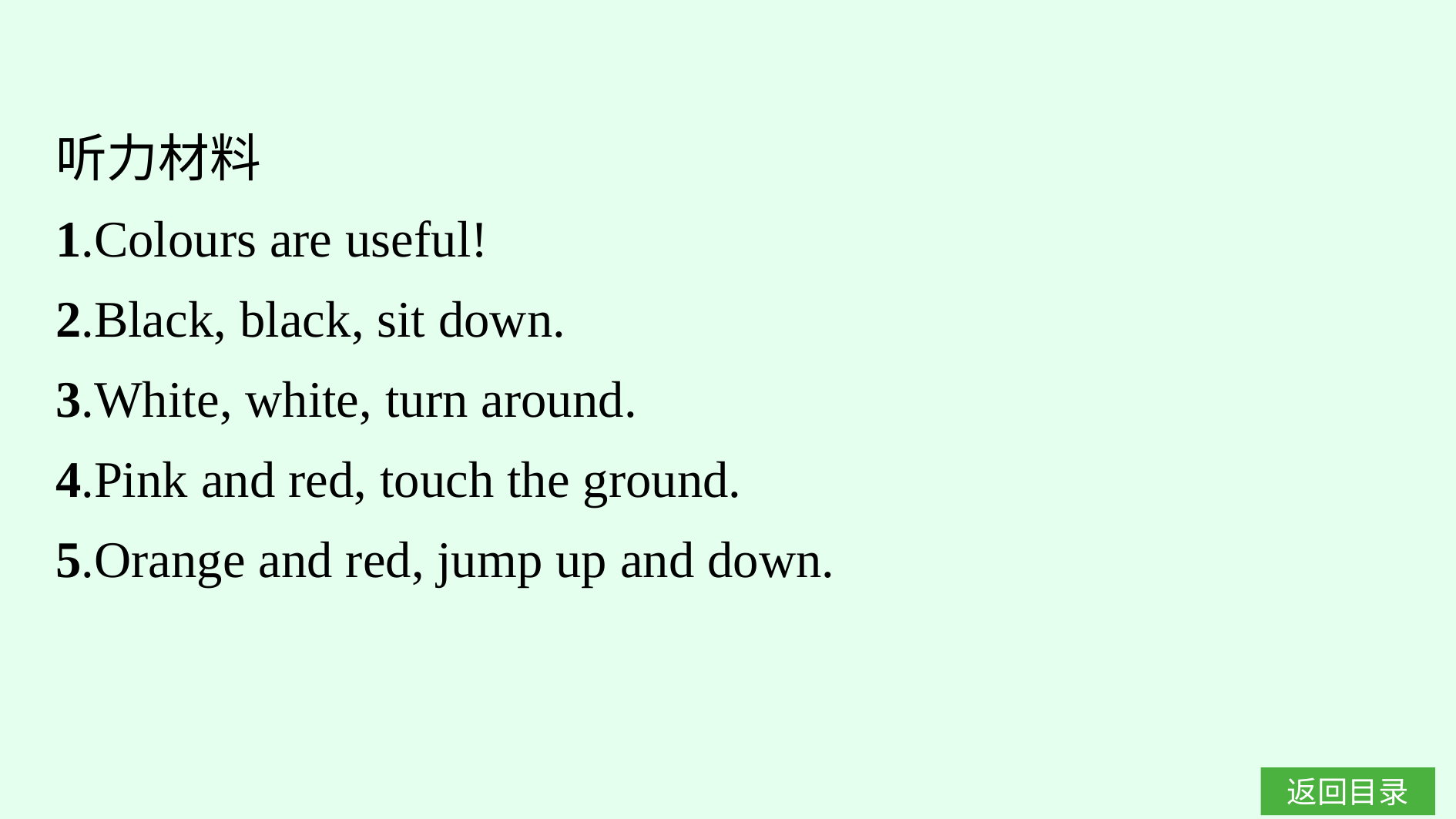

听力材料
1.Colours are useful!
2.Black, black, sit down.
3.White, white, turn around.
4.Pink and red, touch the ground.
5.Orange and red, jump up and down.